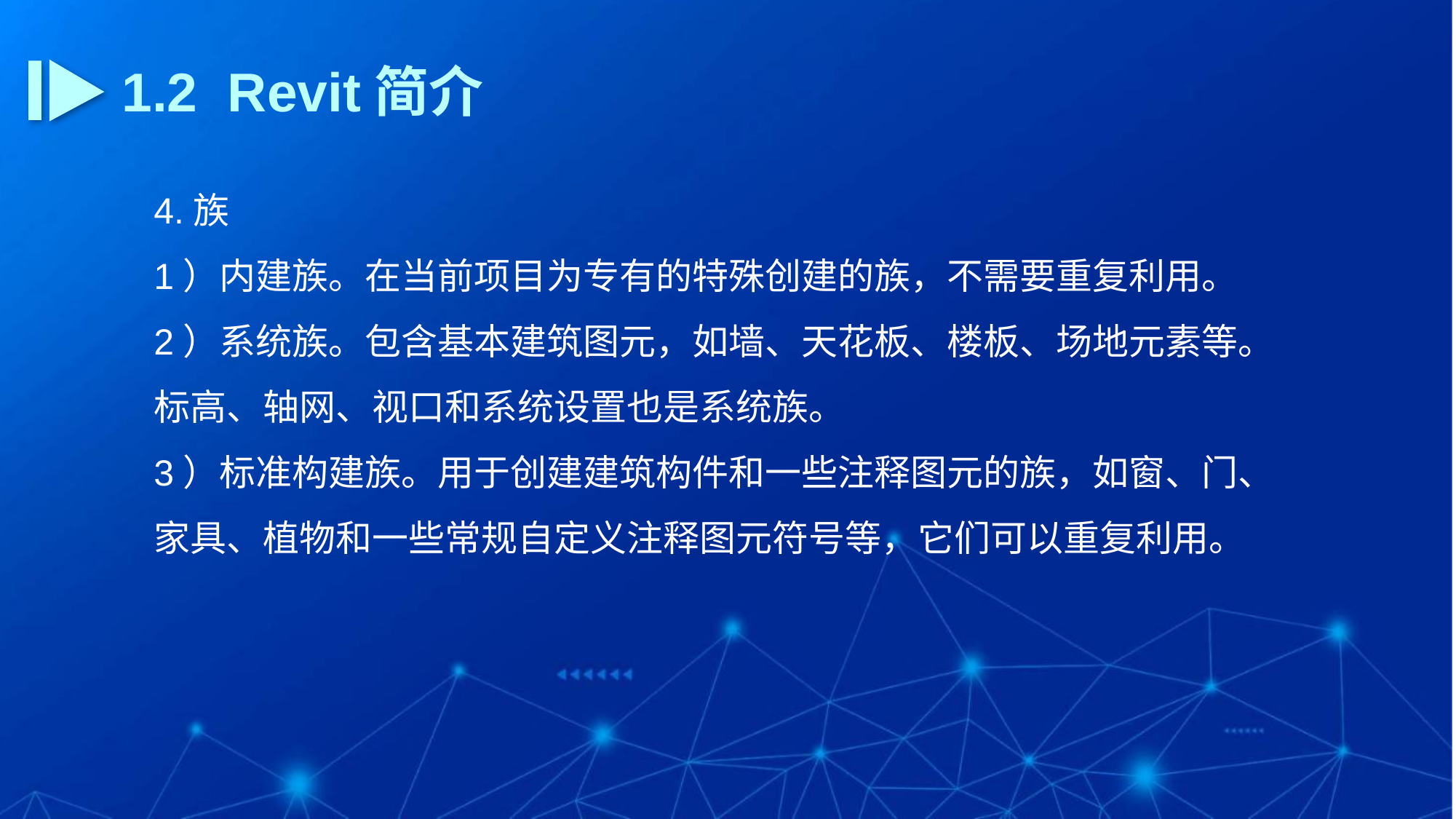

1.2  Revit简介

4.族
1）内建族。在当前项目为专有的特殊创建的族，不需要重复利用。
2）系统族。包含基本建筑图元，如墙、天花板、楼板、场地元素等。标高、轴网、视口和系统设置也是系统族。
3）标准构建族。用于创建建筑构件和一些注释图元的族，如窗、门、家具、植物和一些常规自定义注释图元符号等，它们可以重复利用。